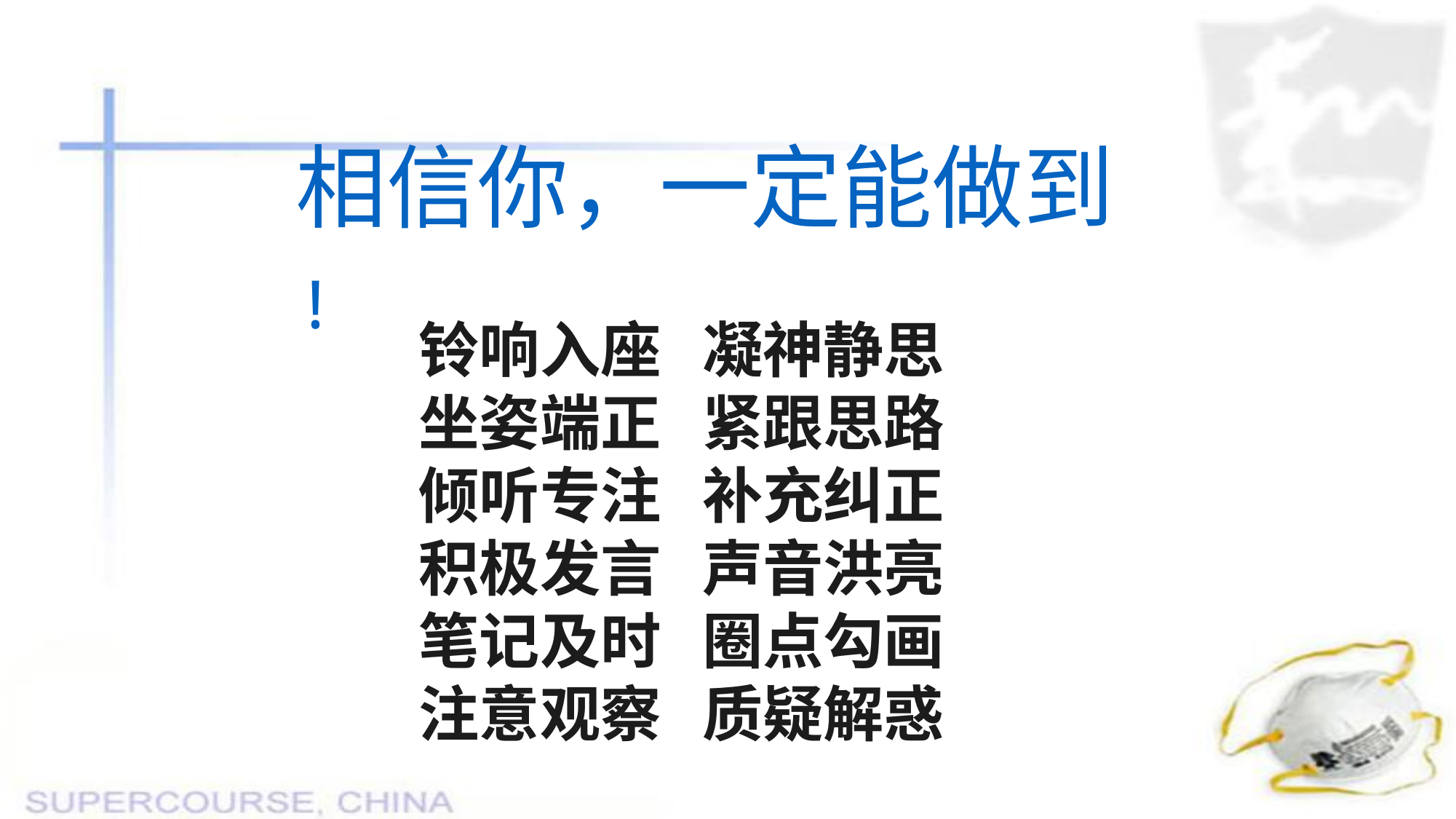

相信你，一定能做到!
铃响入座   凝神静思
坐姿端正   紧跟思路
倾听专注   补充纠正
积极发言   声音洪亮
笔记及时   圈点勾画
注意观察   质疑解惑